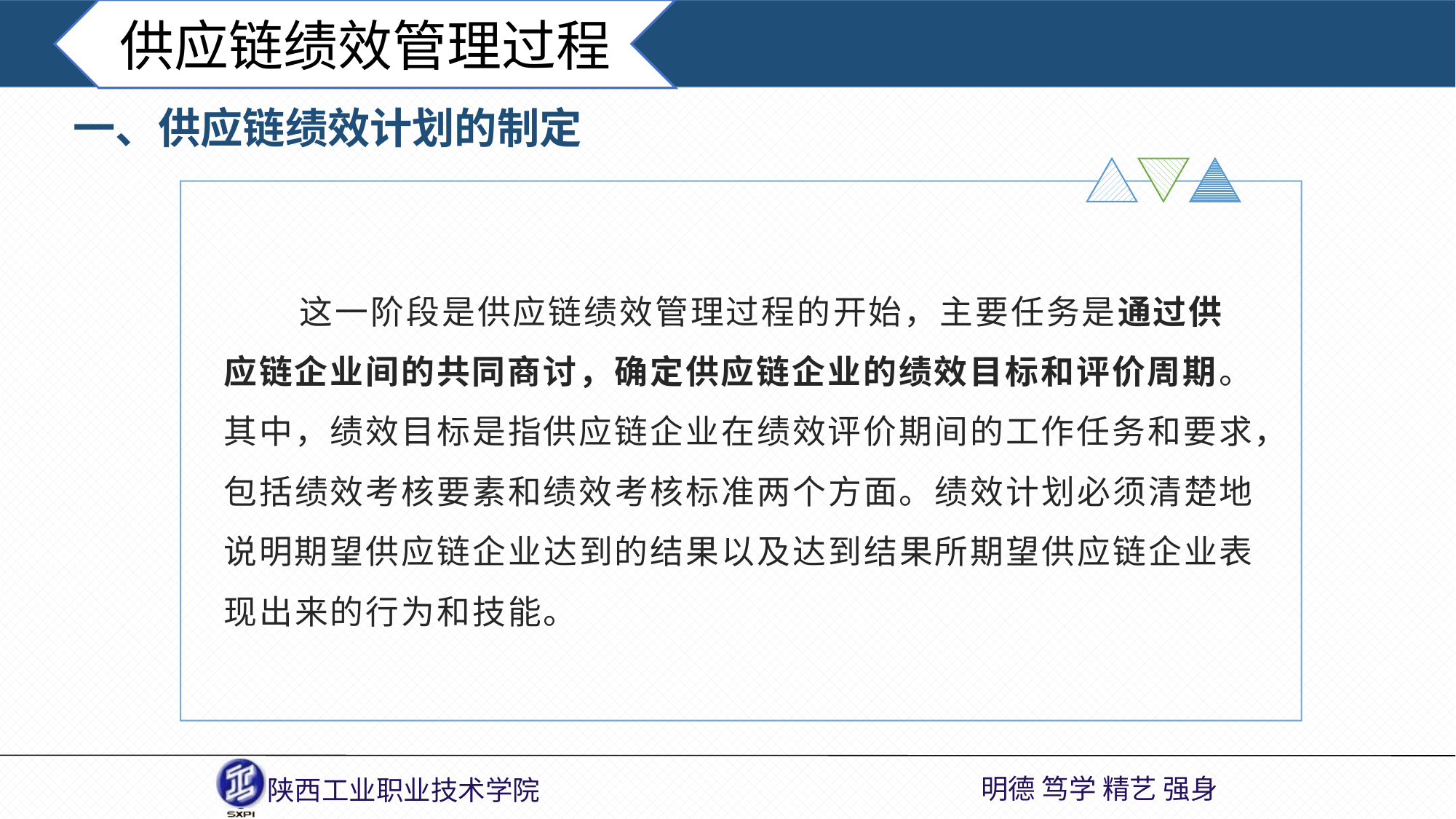

供应链绩效管理过程
一、供应链绩效计划的制定

       这一阶段是供应链绩效管理过程的开始，主要任务是通过供应链企业间的共同商讨，确定供应链企业的绩效目标和评价周期。其中，绩效目标是指供应链企业在绩效评价期间的工作任务和要求，包括绩效考核要素和绩效考核标准两个方面。绩效计划必须清楚地说明期望供应链企业达到的结果以及达到结果所期望供应链企业表现出来的行为和技能。